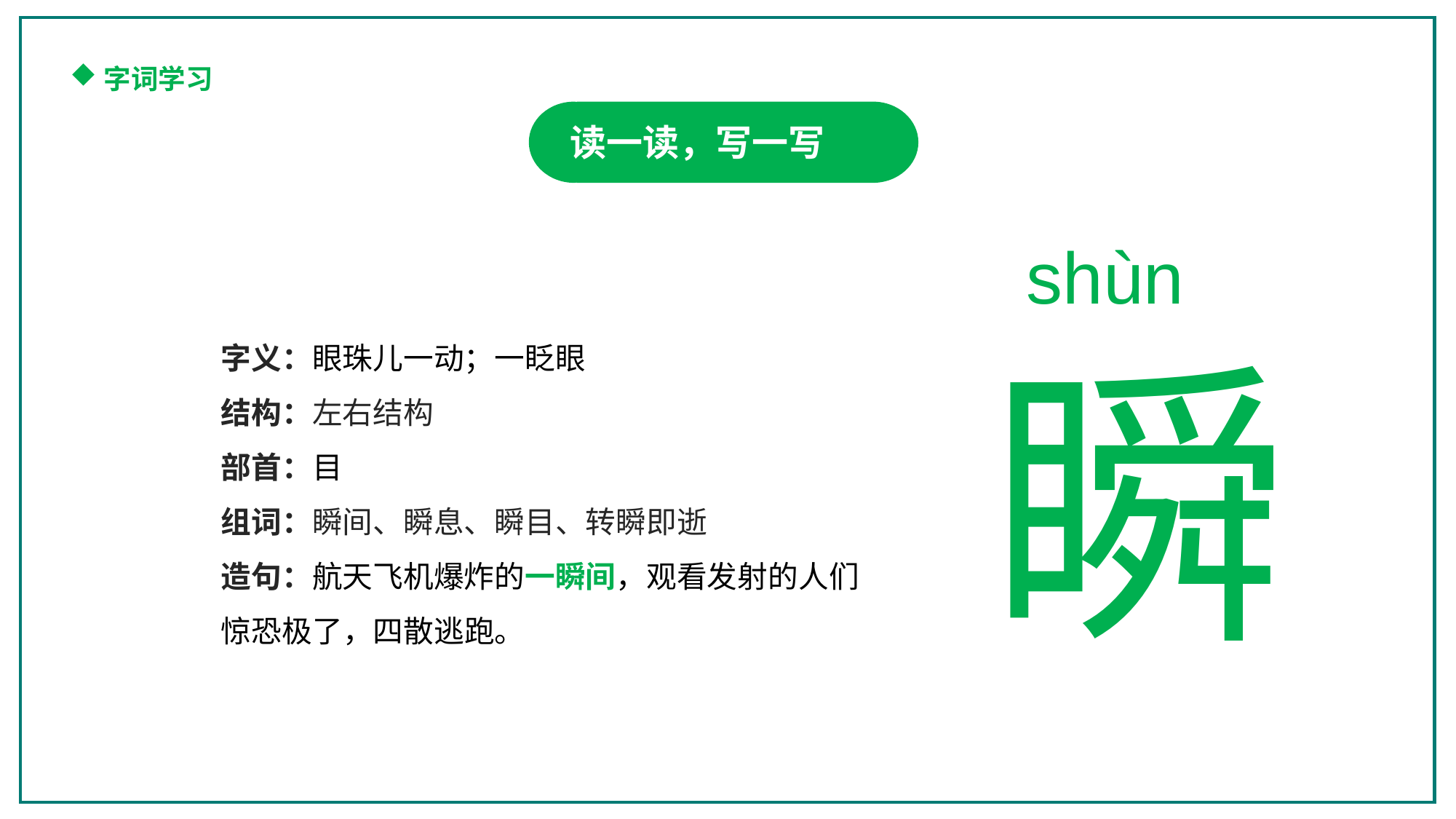

字词学习

读一读，写一写
shùn
瞬
字义：眼珠儿一动；一眨眼
结构：左右结构
部首：目
组词：瞬间、瞬息、瞬目、转瞬即逝
造句：航天飞机爆炸的一瞬间，观看发射的人们惊恐极了，四散逃跑。